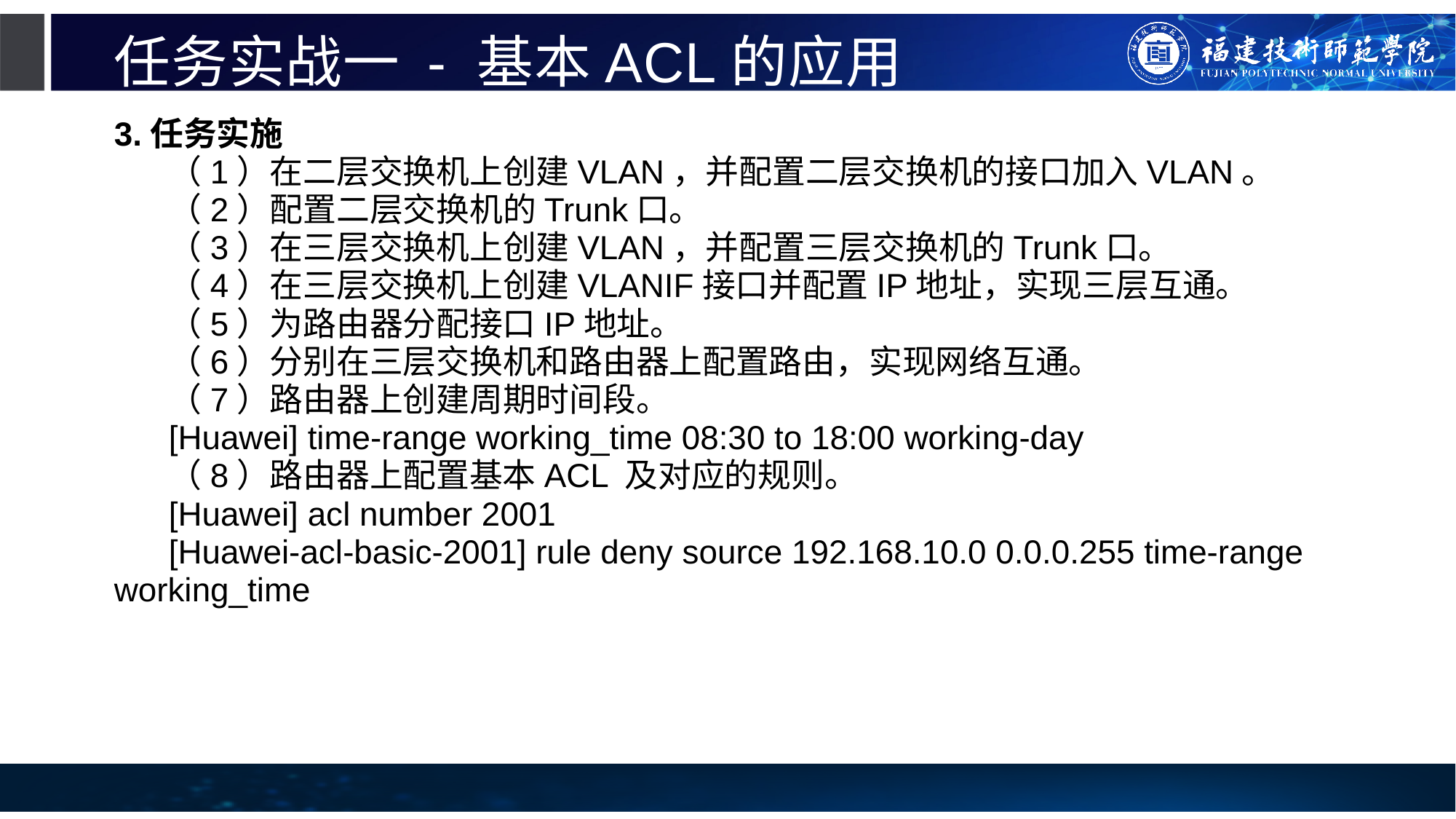

# 任务实战一 - 基本ACL的应用
3.任务实施
（1）在二层交换机上创建VLAN，并配置二层交换机的接口加入VLAN。
（2）配置二层交换机的Trunk口。
（3）在三层交换机上创建VLAN，并配置三层交换机的Trunk口。
（4）在三层交换机上创建VLANIF接口并配置IP地址，实现三层互通。
（5）为路由器分配接口IP地址。
（6）分别在三层交换机和路由器上配置路由，实现网络互通。
（7）路由器上创建周期时间段。
[Huawei] time-range working_time 08:30 to 18:00 working-day
（8）路由器上配置基本ACL 及对应的规则。
[Huawei] acl number 2001
[Huawei-acl-basic-2001] rule deny source 192.168.10.0 0.0.0.255 time-range working_time